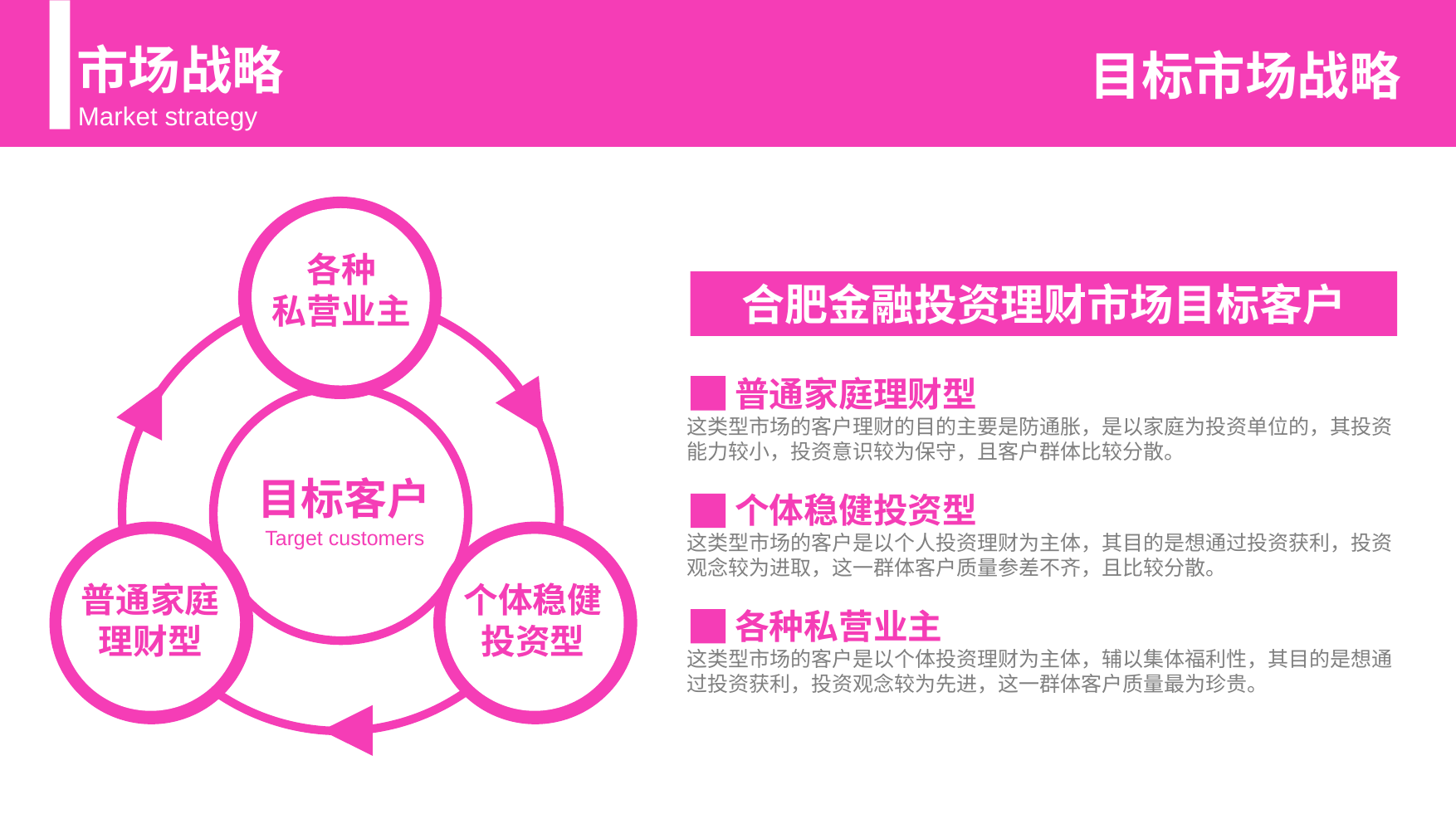

市场战略
目标市场战略
Market strategy

各种
私营业主
合肥金融投资理财市场目标客户

     普通家庭理财型
这类型市场的客户理财的目的主要是防通胀，是以家庭为投资单位的，其投资能力较小，投资意识较为保守，且客户群体比较分散。

     个体稳健投资型
这类型市场的客户是以个人投资理财为主体，其目的是想通过投资获利，投资观念较为进取，这一群体客户质量参差不齐，且比较分散。

     各种私营业主
这类型市场的客户是以个体投资理财为主体，辅以集体福利性，其目的是想通过投资获利，投资观念较为先进，这一群体客户质量最为珍贵。

目标客户

Target customers

普通家庭
理财型
个体稳健
投资型